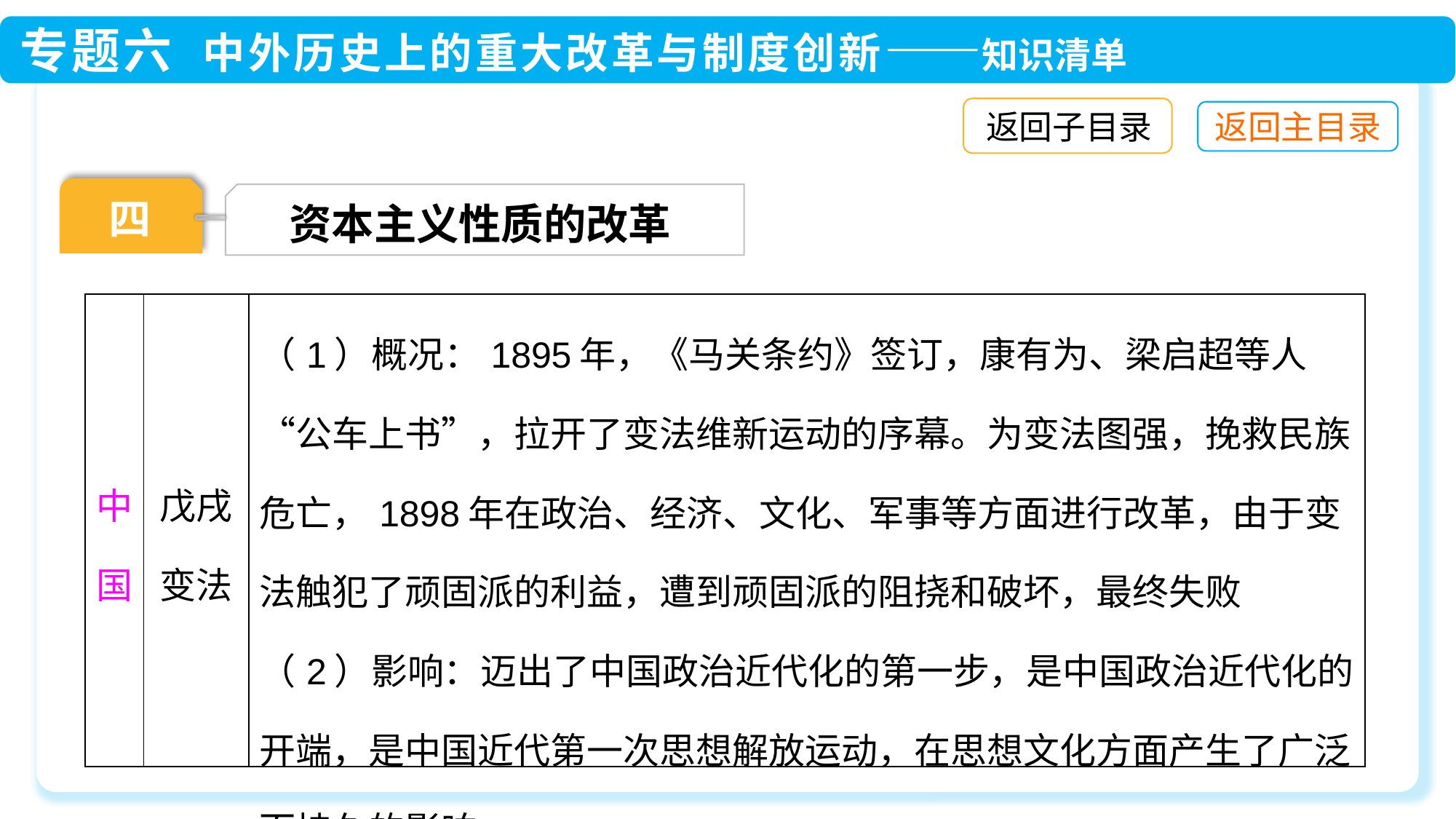

返回子目录
四
资本主义性质的改革

| 中国 | 戊戌变法 | （1）概况：1895年，《马关条约》签订，康有为、梁启超等人“公车上书”，拉开了变法维新运动的序幕。为变法图强，挽救民族危亡，1898年在政治、经济、文化、军事等方面进行改革，由于变法触犯了顽固派的利益，遭到顽固派的阻挠和破坏，最终失败 （2）影响：迈出了中国政治近代化的第一步，是中国政治近代化的开端，是中国近代第一次思想解放运动，在思想文化方面产生了广泛而持久的影响 |
| --- | --- | --- |